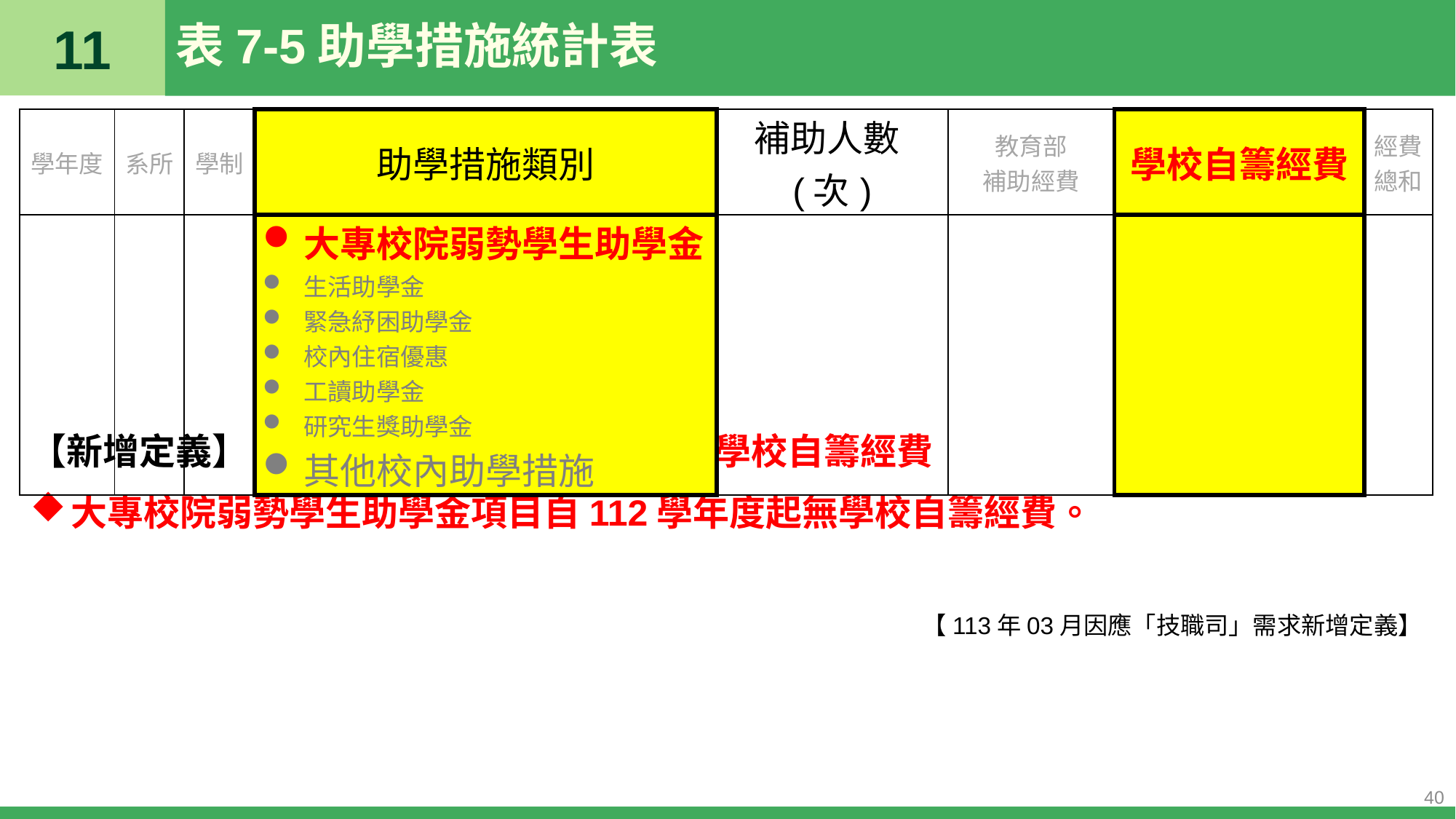

11
# 表7-5助學措施統計表
| 學年度 | 系所 | 學制 | 助學措施類別 | 補助人數(次) | 教育部 補助經費 | 學校自籌經費 | 經費總和 |
| --- | --- | --- | --- | --- | --- | --- | --- |
|  |  |  | 大專校院弱勢學生助學金 生活助學金 緊急紓困助學金 校內住宿優惠 工讀助學金 研究生獎助學金 其他校內助學措施 |  |  |  |  |
【新增定義】：大專校院弱勢學生助學金-學校自籌經費
大專校院弱勢學生助學金項目自112學年度起無學校自籌經費。

【113年03月因應「技職司」需求新增定義】
40